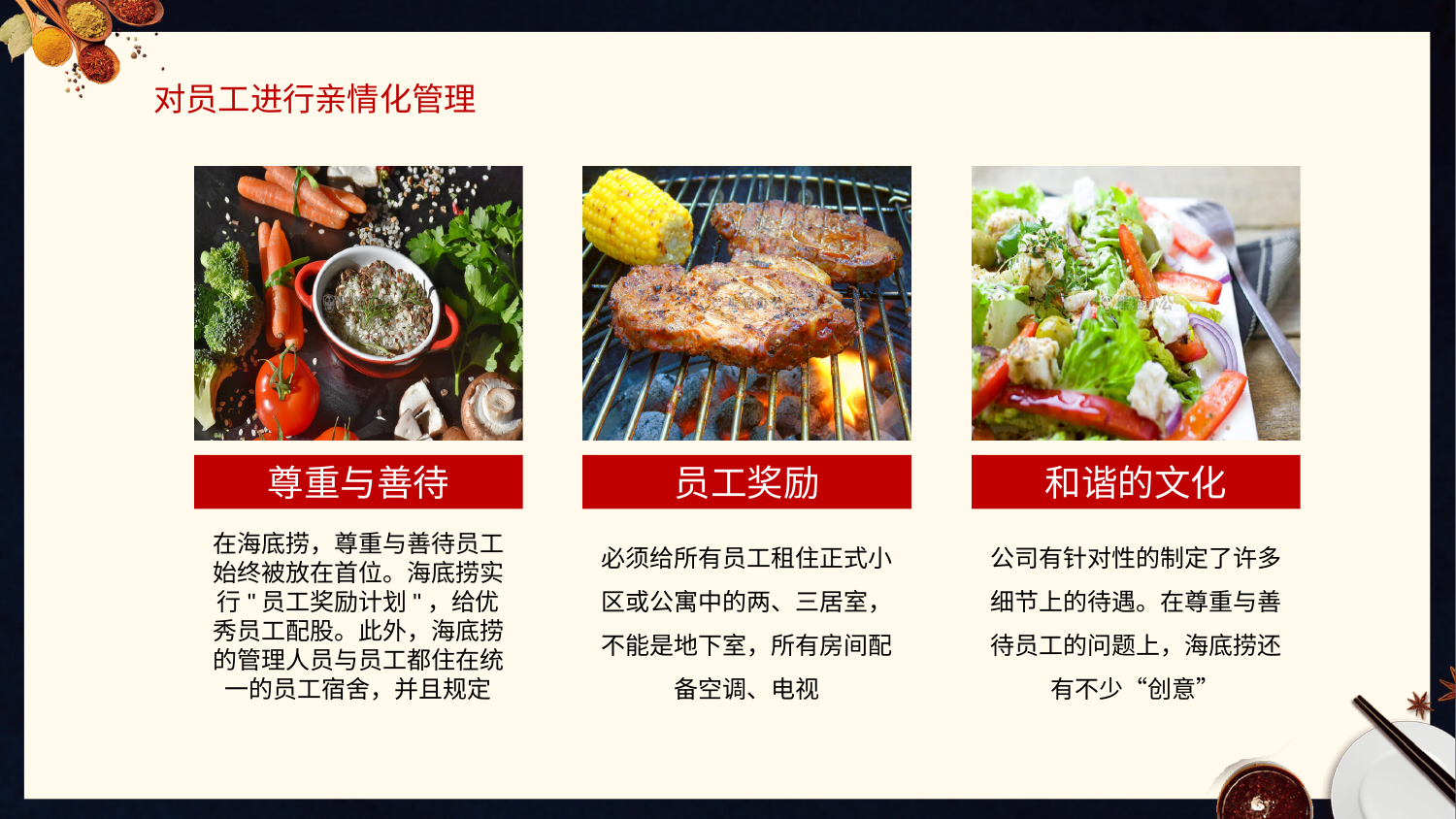

对员工进行亲情化管理

尊重与善待
员工奖励
和谐的文化
在海底捞，尊重与善待员工始终被放在首位。海底捞实行"员工奖励计划"，给优秀员工配股。此外，海底捞的管理人员与员工都住在统一的员工宿舍，并且规定
必须给所有员工租住正式小区或公寓中的两、三居室，不能是地下室，所有房间配备空调、电视
公司有针对性的制定了许多细节上的待遇。在尊重与善待员工的问题上，海底捞还有不少“创意”